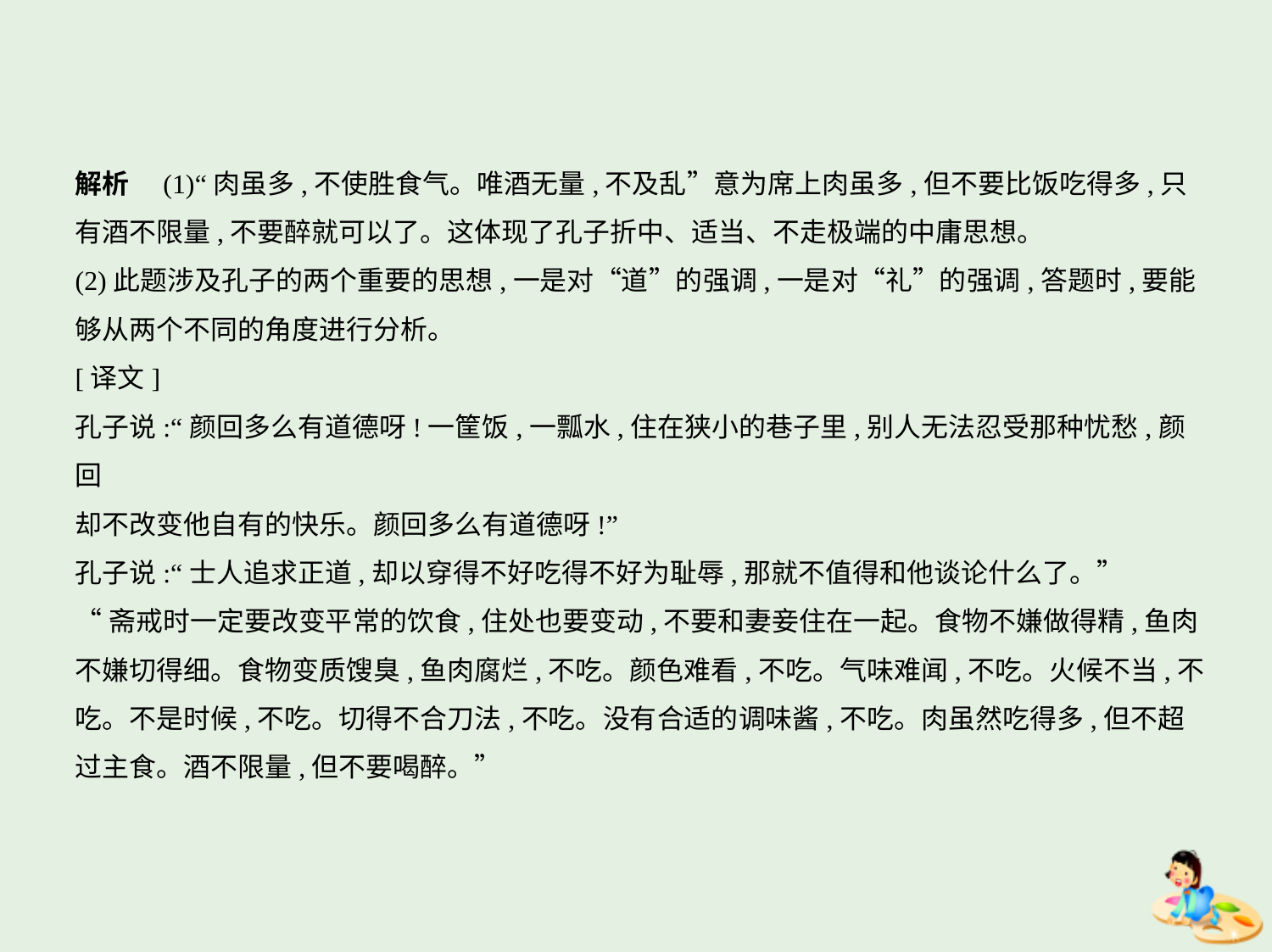

解析　(1)“肉虽多,不使胜食气。唯酒无量,不及乱”意为席上肉虽多,但不要比饭吃得多,只
有酒不限量,不要醉就可以了。这体现了孔子折中、适当、不走极端的中庸思想。
(2)此题涉及孔子的两个重要的思想,一是对“道”的强调,一是对“礼”的强调,答题时,要能
够从两个不同的角度进行分析。
[译文]
孔子说:“颜回多么有道德呀!一筐饭,一瓢水,住在狭小的巷子里,别人无法忍受那种忧愁,颜回
却不改变他自有的快乐。颜回多么有道德呀!”
孔子说:“士人追求正道,却以穿得不好吃得不好为耻辱,那就不值得和他谈论什么了。”
“斋戒时一定要改变平常的饮食,住处也要变动,不要和妻妾住在一起。食物不嫌做得精,鱼肉
不嫌切得细。食物变质馊臭,鱼肉腐烂,不吃。颜色难看,不吃。气味难闻,不吃。火候不当,不
吃。不是时候,不吃。切得不合刀法,不吃。没有合适的调味酱,不吃。肉虽然吃得多,但不超
过主食。酒不限量,但不要喝醉。”